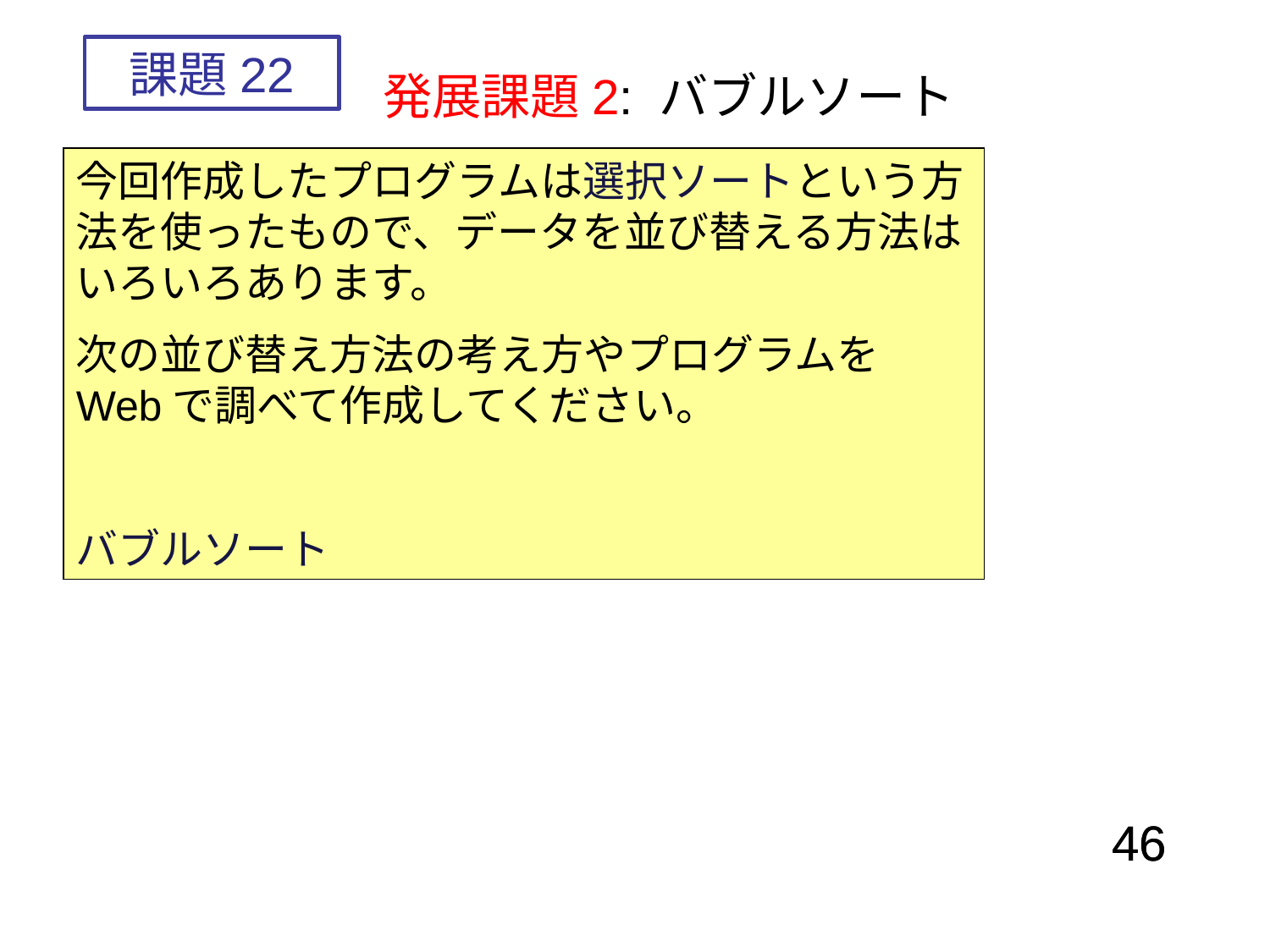

課題22
発展課題2: バブルソート
今回作成したプログラムは選択ソートという方法を使ったもので、データを並び替える方法はいろいろあります。
次の並び替え方法の考え方やプログラムをWebで調べて作成してください。

バブルソート
46
46